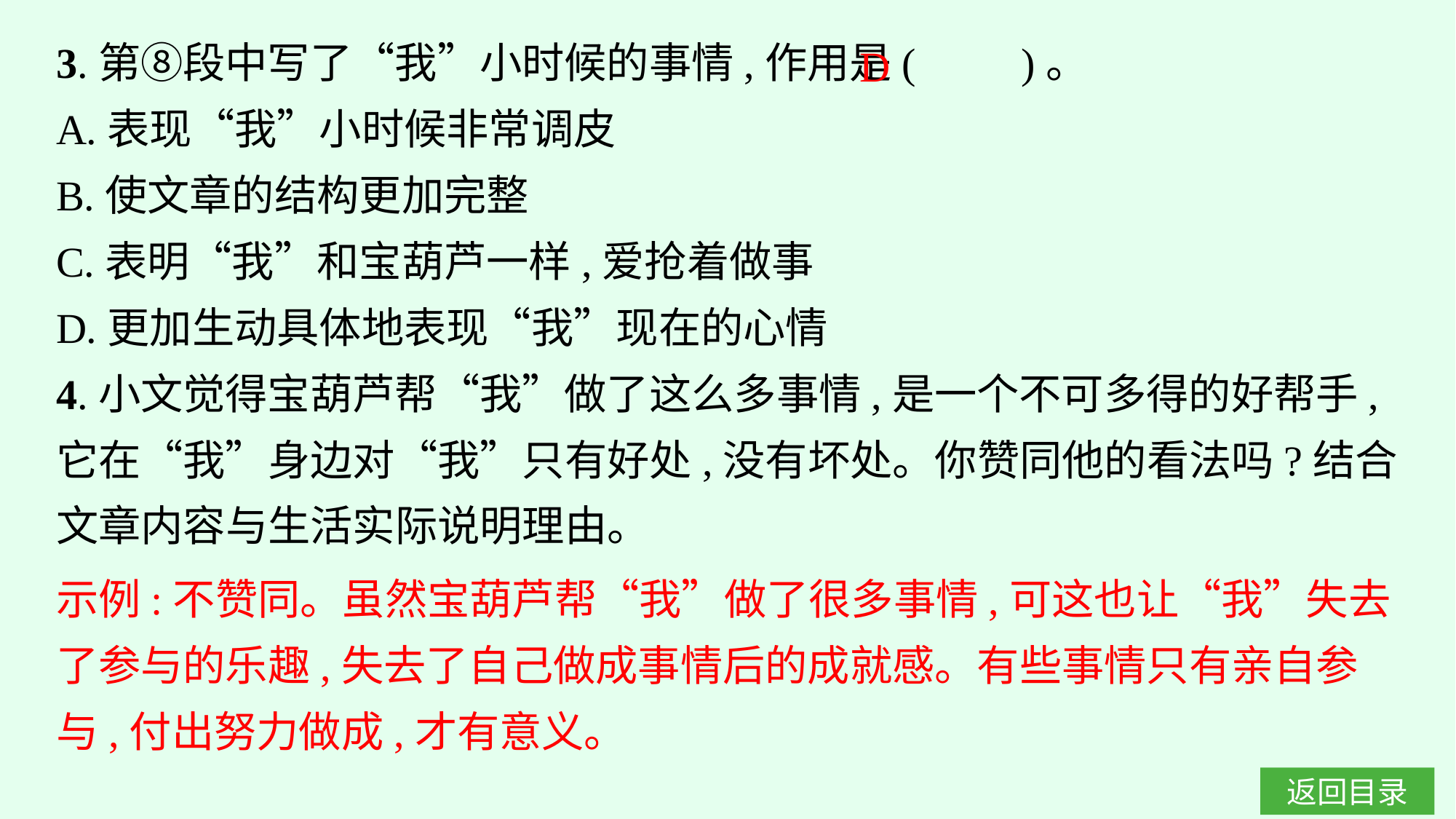

3.第⑧段中写了“我”小时候的事情,作用是(　　)。
A.表现“我”小时候非常调皮
B.使文章的结构更加完整
C.表明“我”和宝葫芦一样,爱抢着做事
D.更加生动具体地表现“我”现在的心情
4.小文觉得宝葫芦帮“我”做了这么多事情,是一个不可多得的好帮手,它在“我”身边对“我”只有好处,没有坏处。你赞同他的看法吗?结合文章内容与生活实际说明理由。
D
示例:不赞同。虽然宝葫芦帮“我”做了很多事情,可这也让“我”失去了参与的乐趣,失去了自己做成事情后的成就感。有些事情只有亲自参与,付出努力做成,才有意义。